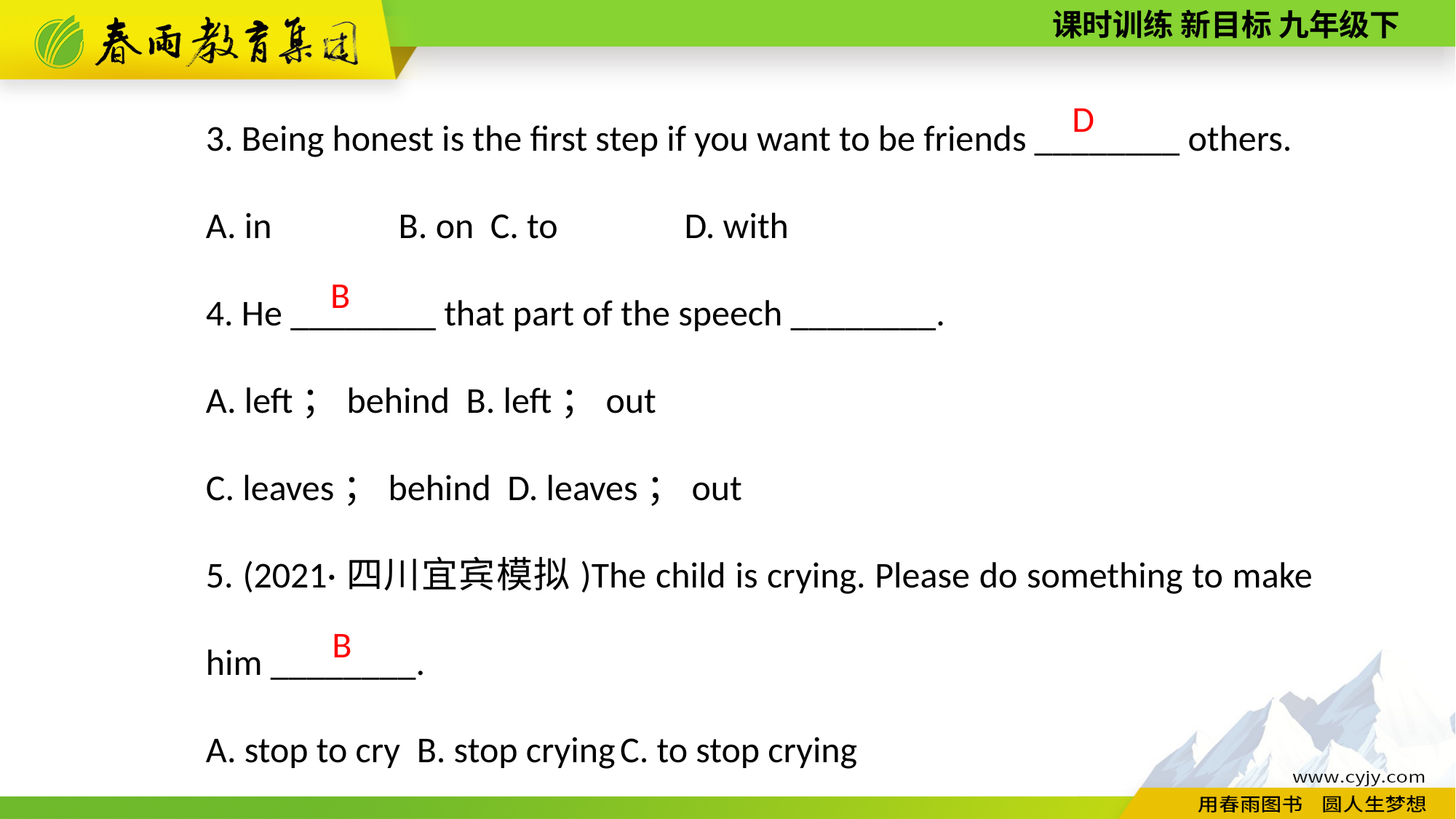

3. Being honest is the first step if you want to be friends ________ others.
A. in　　　B. on  C. to　　　D. with
4. He ________ that part of the speech ________.
A. left；behind  B. left；out
C. leaves；behind  D. leaves；out
5. (2021·四川宜宾模拟)The child is crying. Please do something to make him ________.
A. stop to cry  B. stop crying C. to stop crying
D
B
 B